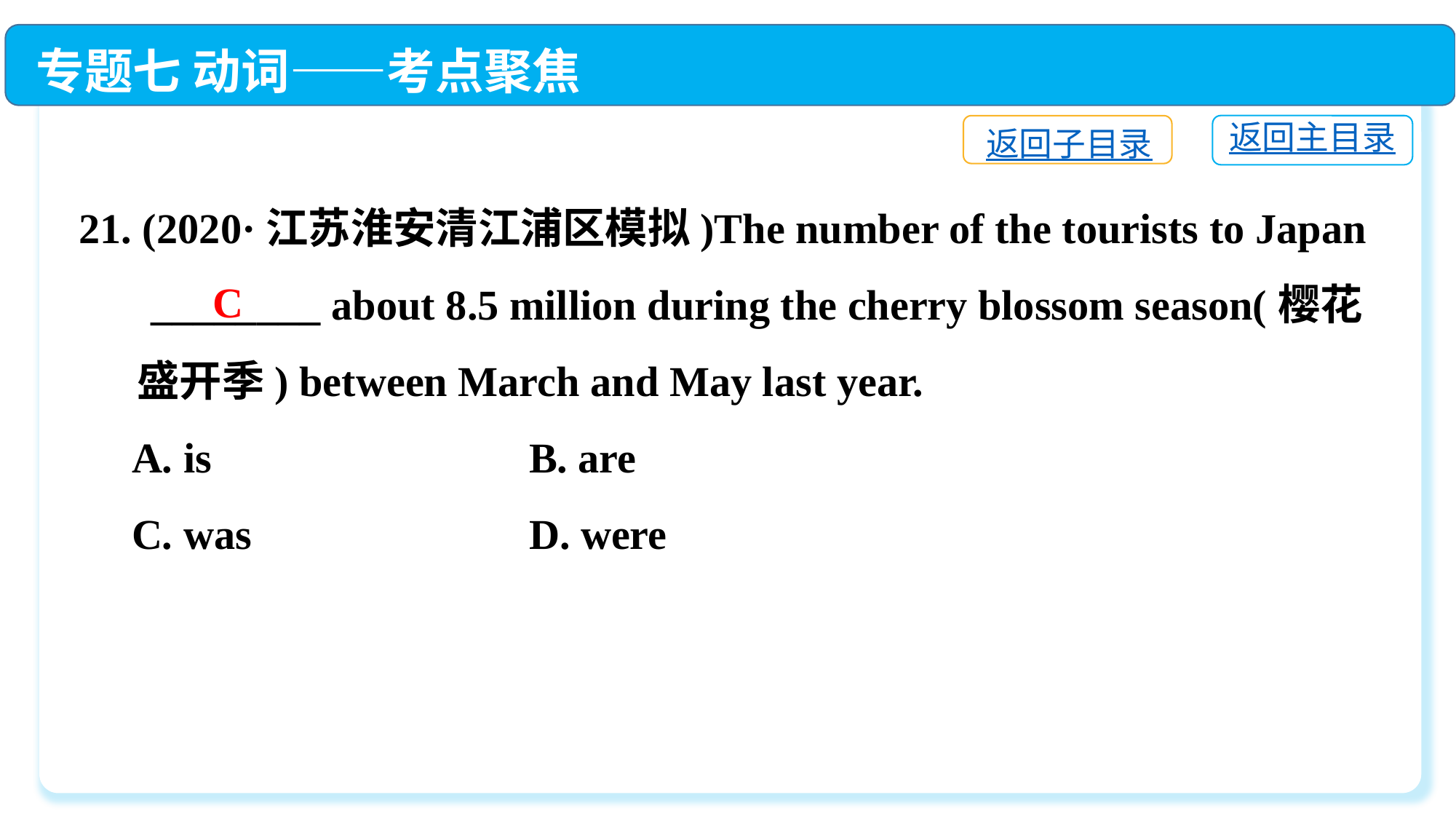

专题七 动词——考点聚焦

返回主目录

返回子目录
21. (2020·江苏淮安清江浦区模拟)The number of the tourists to Japan
　  ________ about 8.5 million during the cherry blossom season(樱花
     盛开季) between March and May last year.
     A. is	                      B. are
     C. was	                      D. were
C